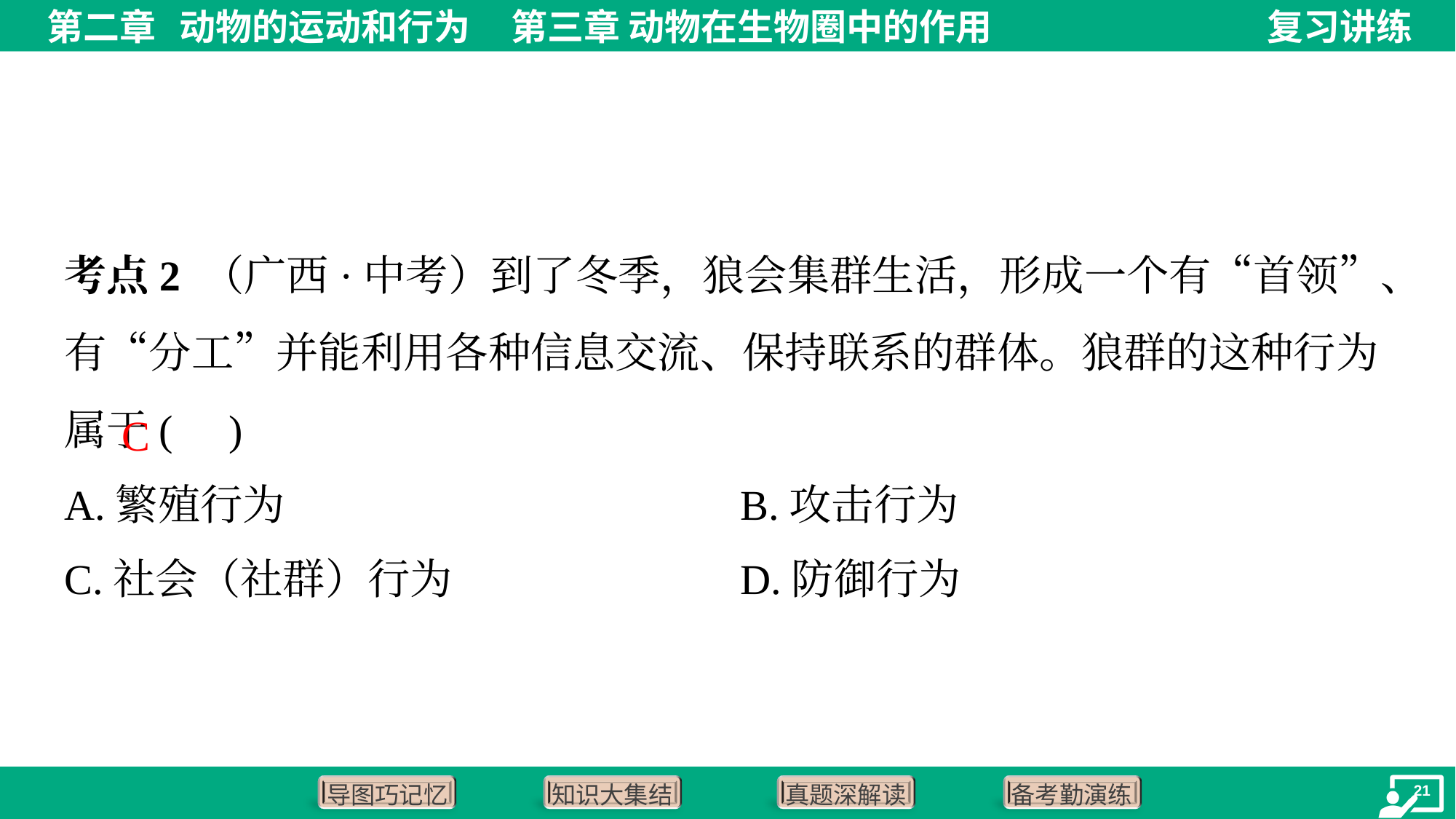

考点2 （广西·中考）到了冬季，狼会集群生活，形成一个有“首领”、有“分工”并能利用各种信息交流、保持联系的群体。狼群的这种行为属于(     )
C
A.繁殖行为	B.攻击行为
C.社会（社群）行为	D.防御行为